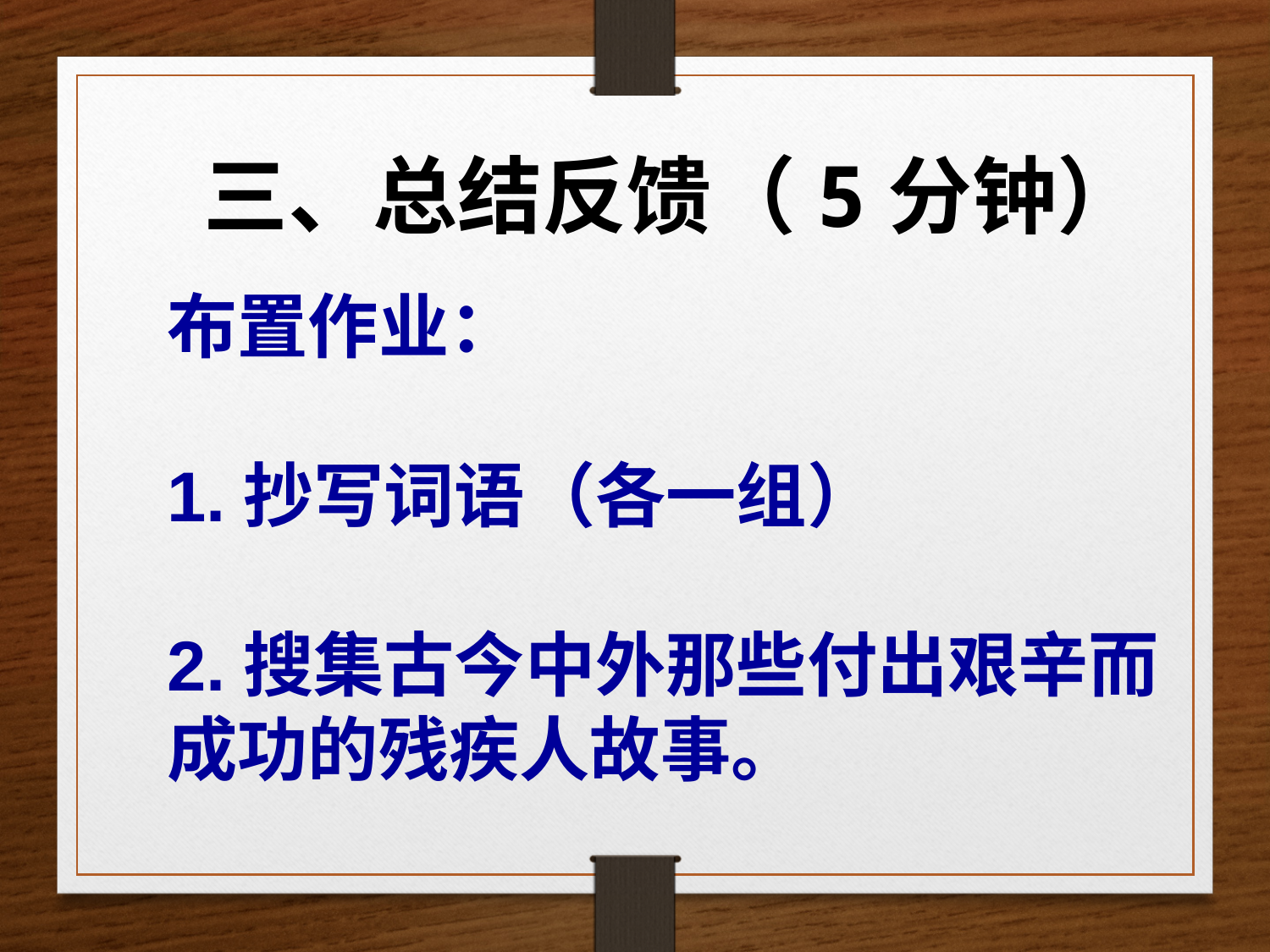

三、总结反馈（5分钟）
布置作业：

1.抄写词语（各一组）

2.搜集古今中外那些付出艰辛而成功的残疾人故事。